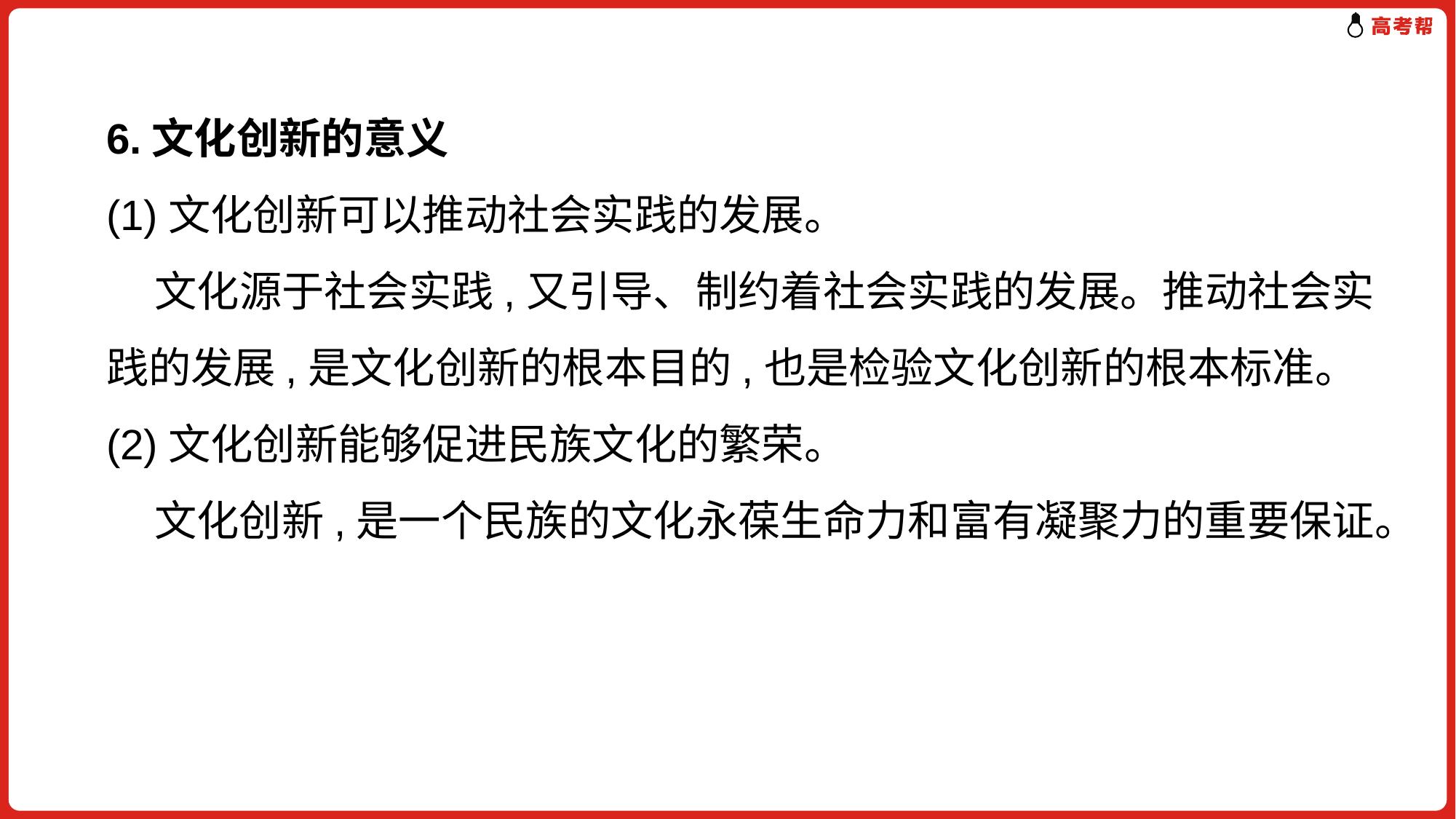

6.文化创新的意义
(1)文化创新可以推动社会实践的发展。
    文化源于社会实践,又引导、制约着社会实践的发展。推动社会实践的发展,是文化创新的根本目的,也是检验文化创新的根本标准。
(2)文化创新能够促进民族文化的繁荣。
    文化创新,是一个民族的文化永葆生命力和富有凝聚力的重要保证。